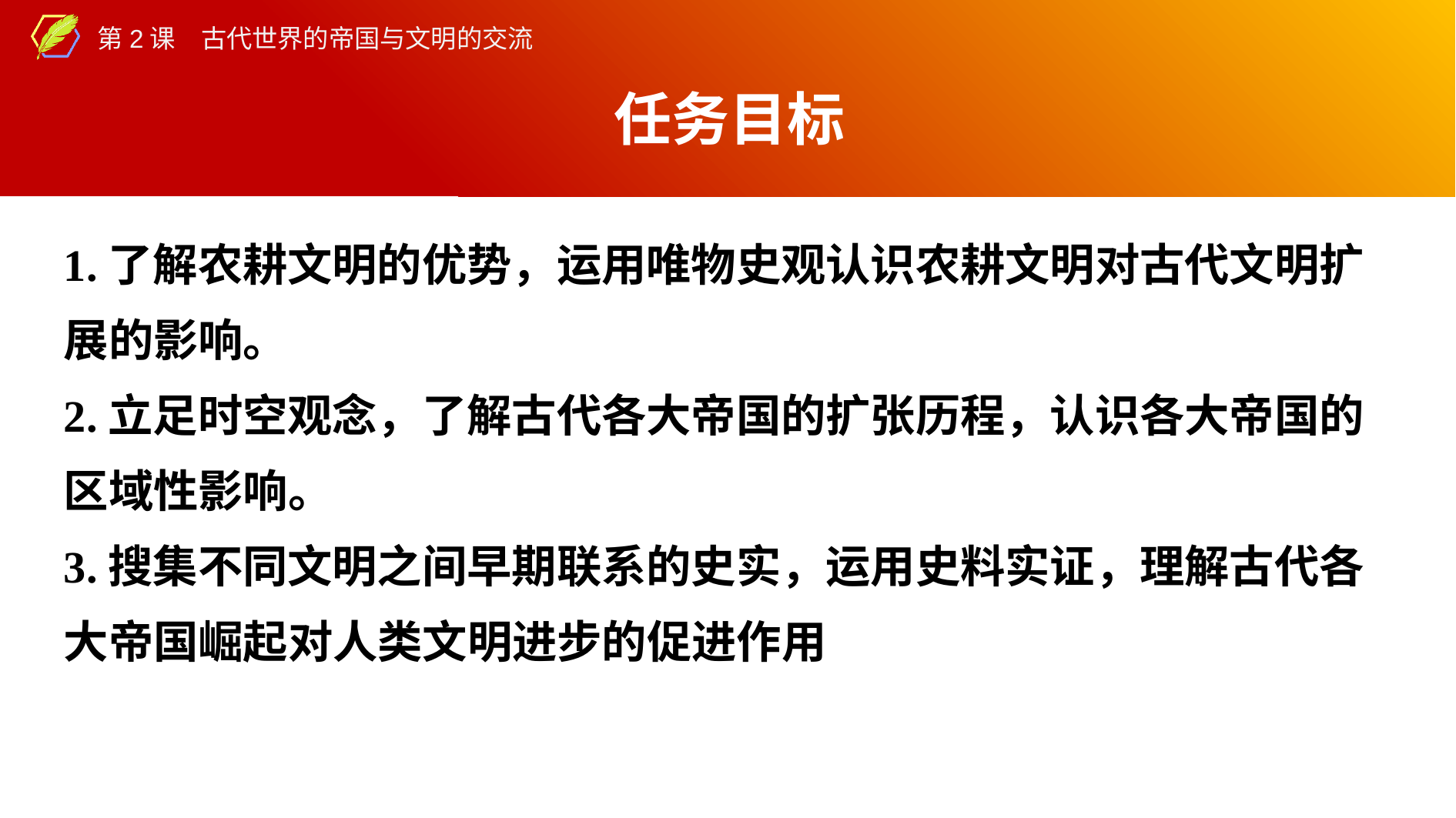

任务目标
1.了解农耕文明的优势，运用唯物史观认识农耕文明对古代文明扩展的影响。
2.立足时空观念，了解古代各大帝国的扩张历程，认识各大帝国的区域性影响。
3.搜集不同文明之间早期联系的史实，运用史料实证，理解古代各大帝国崛起对人类文明进步的促进作用